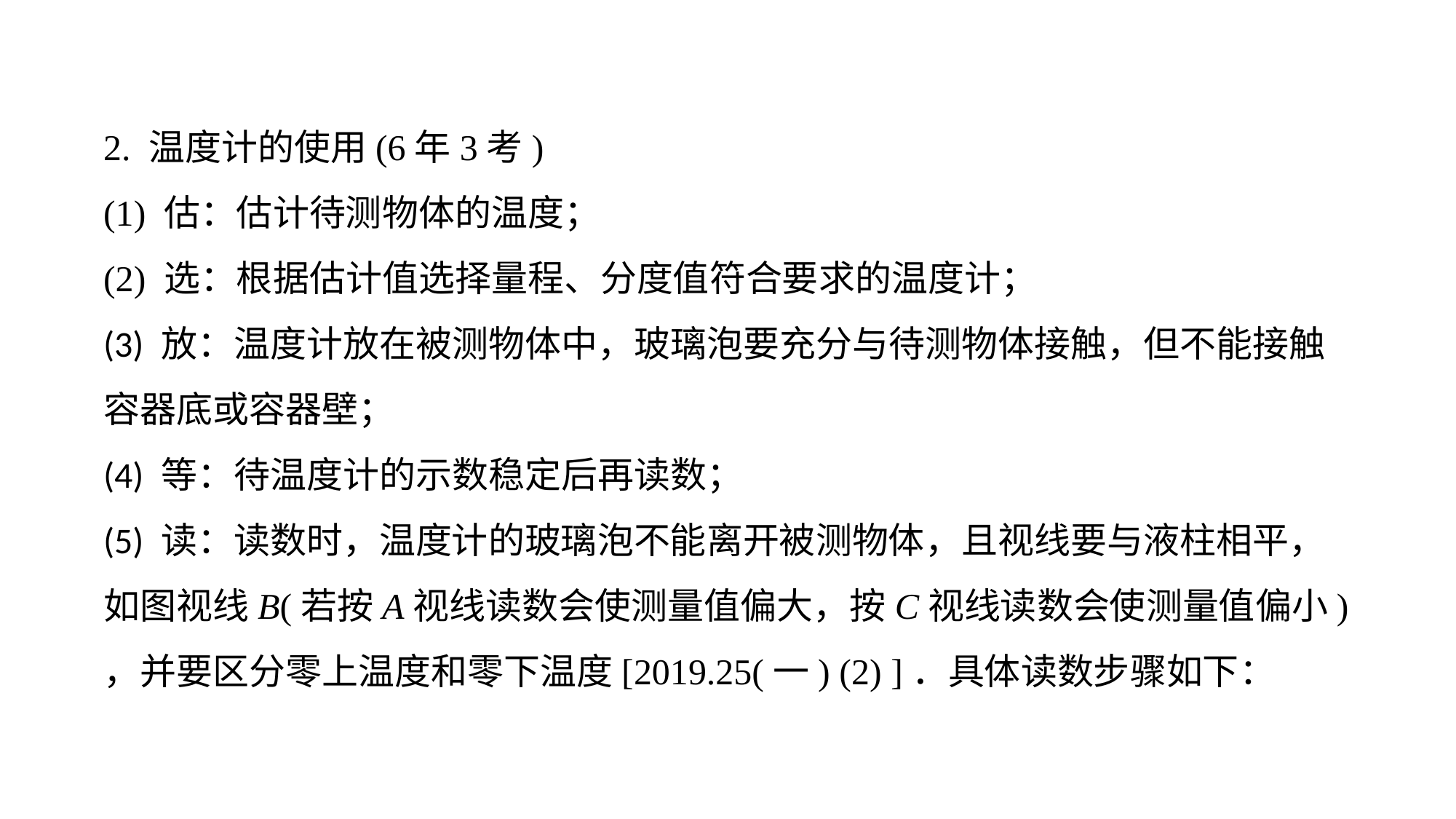

2. 温度计的使用(6年3考) (1) 估：估计待测物体的温度；
(2) 选：根据估计值选择量程、分度值符合要求的温度计；(3) 放：温度计放在被测物体中，玻璃泡要充分与待测物体接触，但不能接触容器底或容器壁；(4) 等：待温度计的示数稳定后再读数；(5) 读：读数时，温度计的玻璃泡不能离开被测物体，且视线要与液柱相平，如图视线B(若按A视线读数会使测量值偏大，按C视线读数会使测量值偏小) ，并要区分零上温度和零下温度[2019.25(一) (2) ]．具体读数步骤如下：